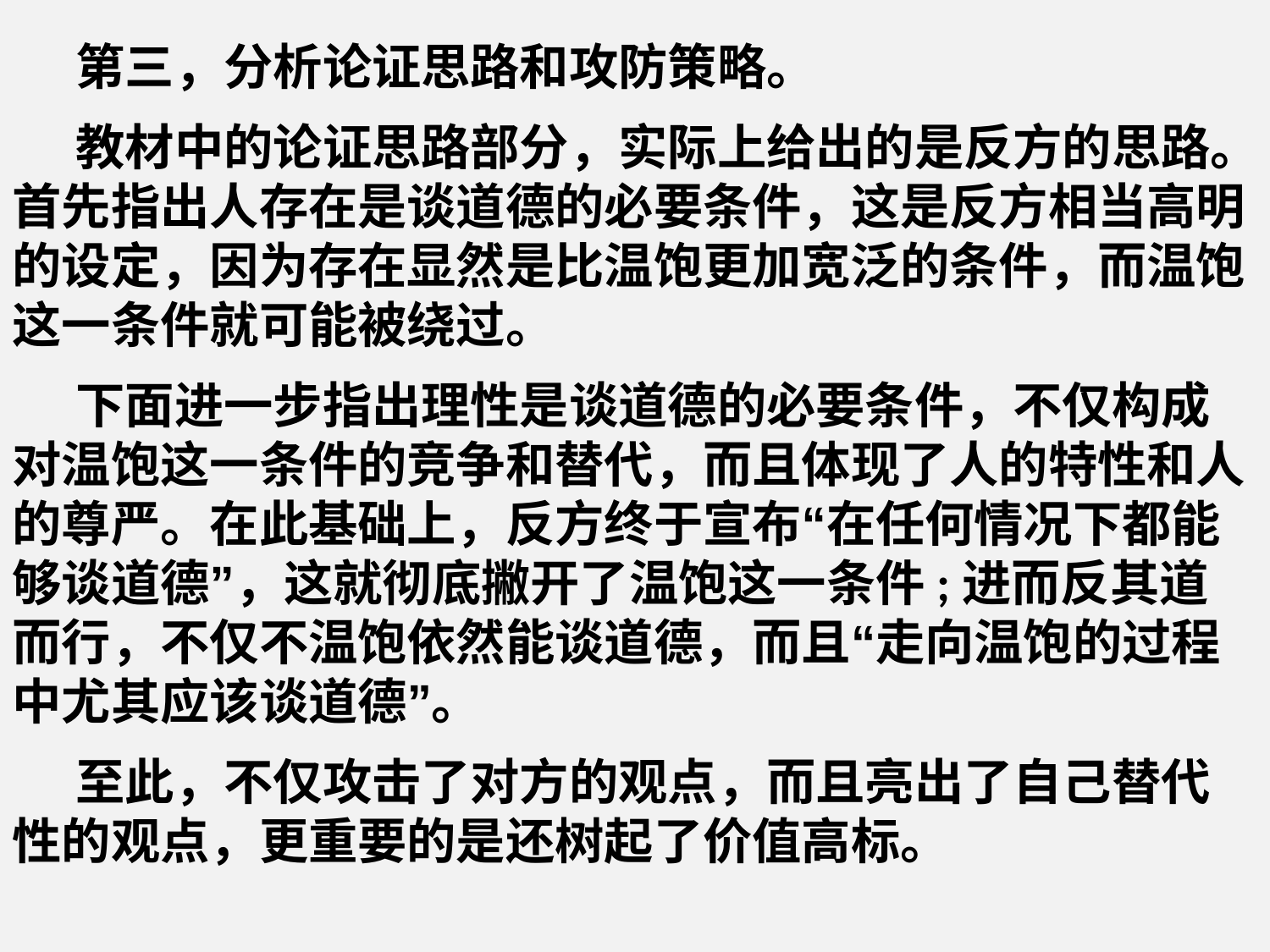

第三，分析论证思路和攻防策略。
教材中的论证思路部分，实际上给出的是反方的思路。首先指出人存在是谈道德的必要条件，这是反方相当高明的设定，因为存在显然是比温饱更加宽泛的条件，而温饱这一条件就可能被绕过。
下面进一步指出理性是谈道德的必要条件，不仅构成对温饱这一条件的竞争和替代，而且体现了人的特性和人的尊严。在此基础上，反方终于宣布“在任何情况下都能够谈道德”，这就彻底撇开了温饱这一条件;进而反其道而行，不仅不温饱依然能谈道德，而且“走向温饱的过程中尤其应该谈道德”。
至此，不仅攻击了对方的观点，而且亮出了自己替代性的观点，更重要的是还树起了价值高标。